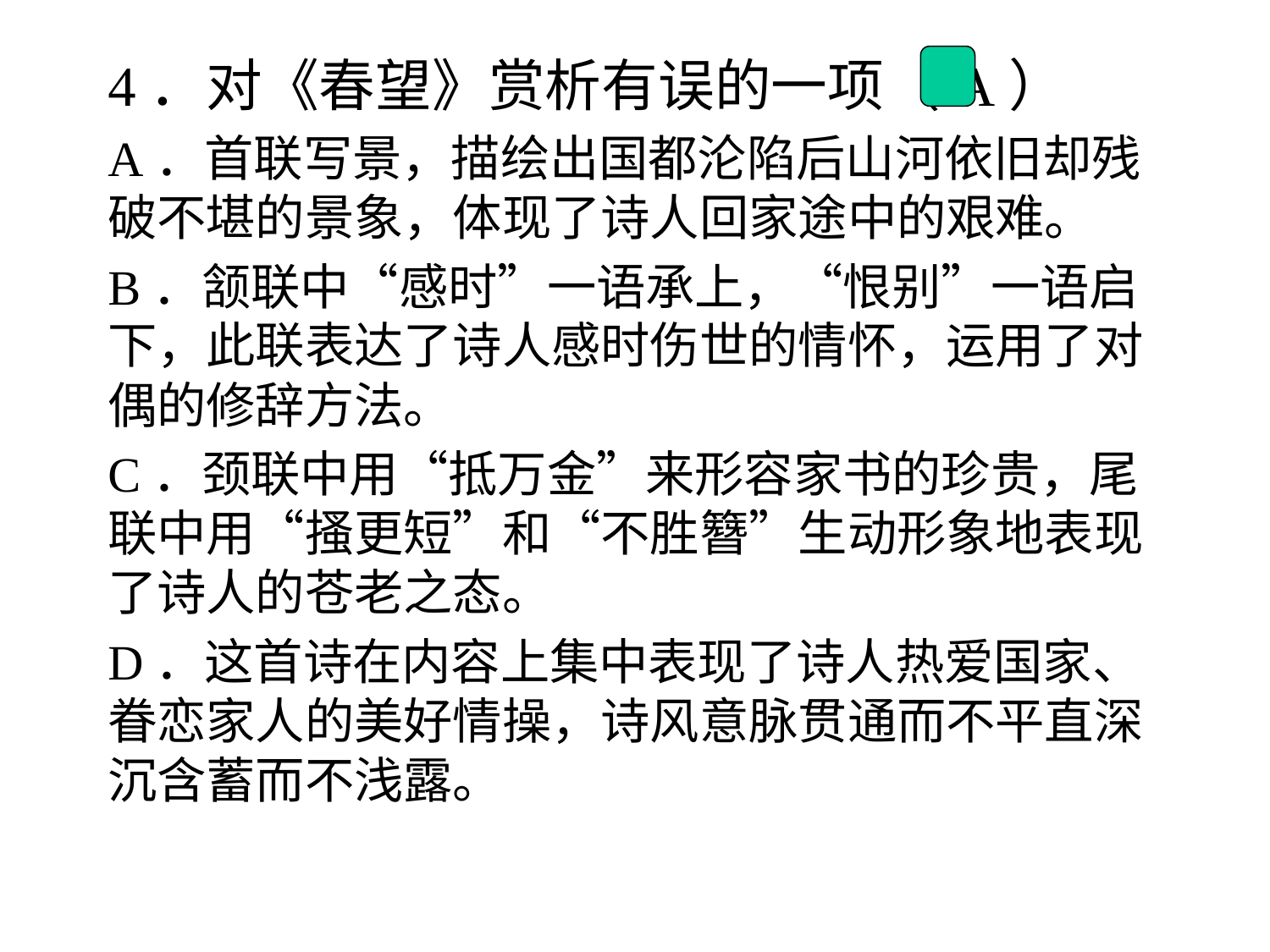

4．对《春望》赏析有误的一项（A）
A．首联写景，描绘出国都沦陷后山河依旧却残破不堪的景象，体现了诗人回家途中的艰难。
B．颔联中“感时”一语承上，“恨别”一语启下，此联表达了诗人感时伤世的情怀，运用了对偶的修辞方法。
C．颈联中用“抵万金”来形容家书的珍贵，尾联中用“搔更短”和“不胜簪”生动形象地表现了诗人的苍老之态。
D．这首诗在内容上集中表现了诗人热爱国家、眷恋家人的美好情操，诗风意脉贯通而不平直深沉含蓄而不浅露。